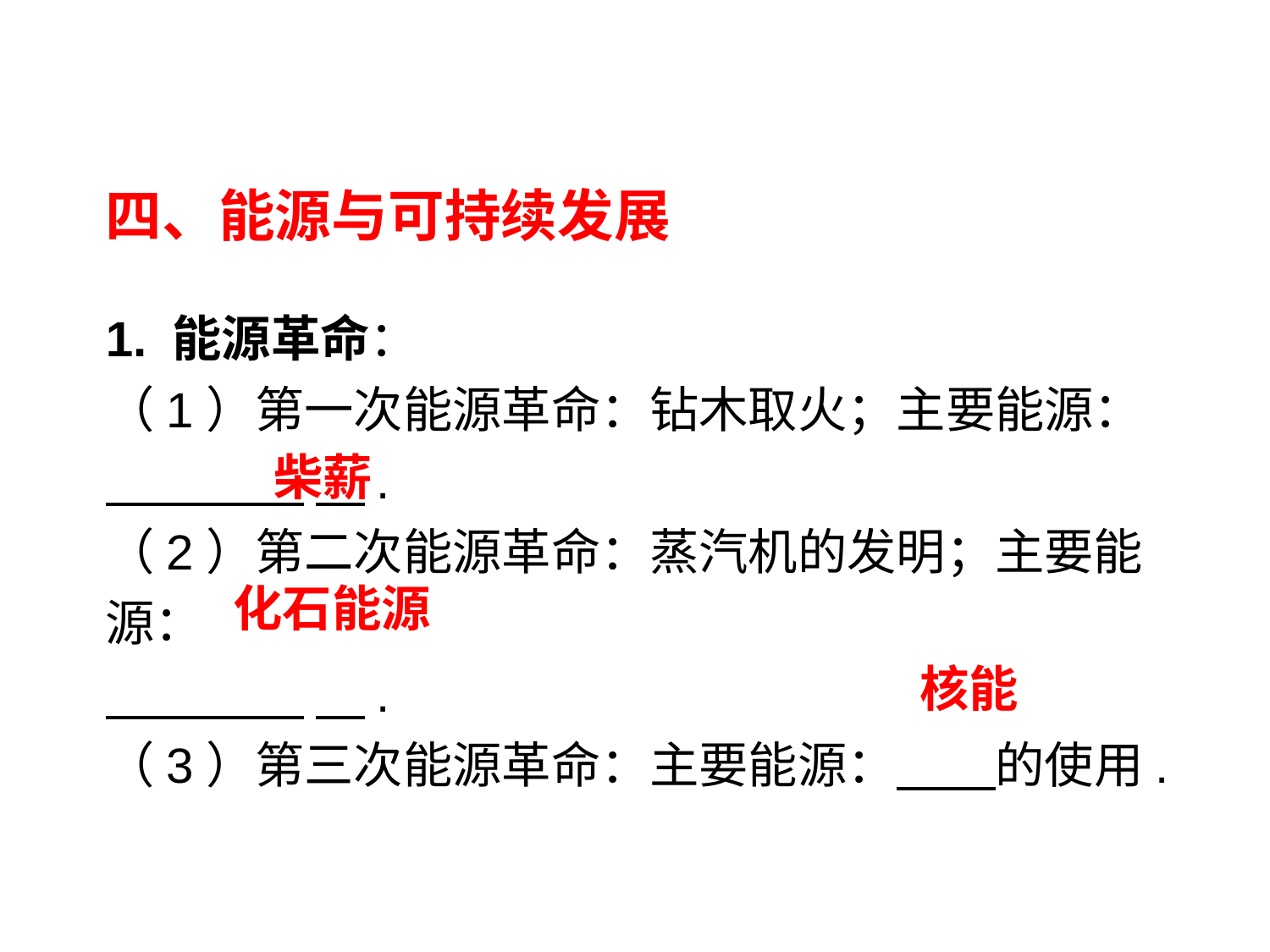

四、能源与可持续发展
1. 能源革命：
（1）第一次能源革命：钻木取火；主要能源：
                  　.
（2）第二次能源革命：蒸汽机的发明；主要能源：
                  　.
（3）第三次能源革命：主要能源：         的使用.
柴薪
化石能源
核能